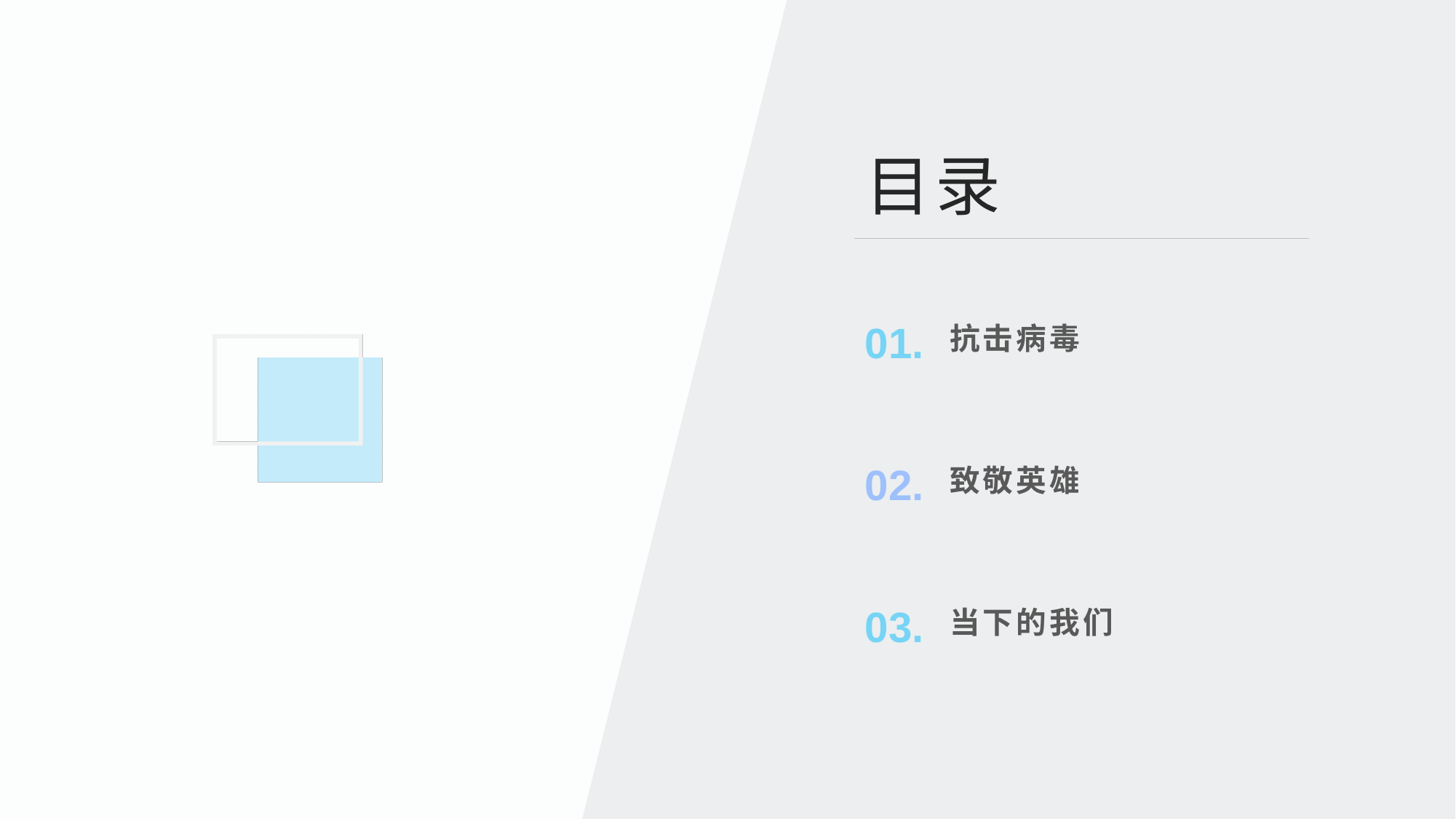

目录
抗击病毒
01.
致敬英雄
02.
当下的我们
03.